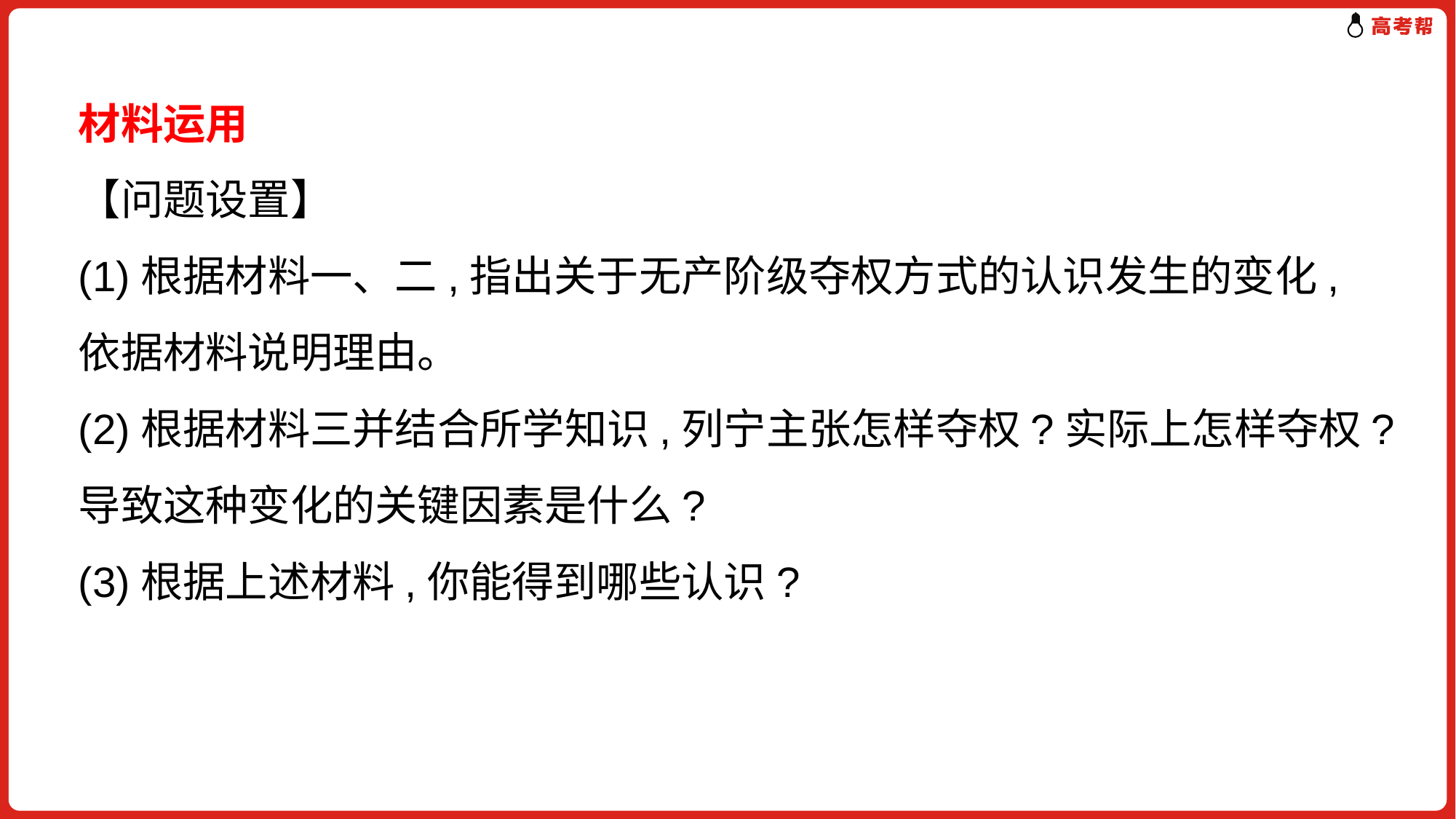

材料运用
【问题设置】
(1)根据材料一、二,指出关于无产阶级夺权方式的认识发生的变化,依据材料说明理由。
(2)根据材料三并结合所学知识,列宁主张怎样夺权?实际上怎样夺权?导致这种变化的关键因素是什么?
(3)根据上述材料,你能得到哪些认识?